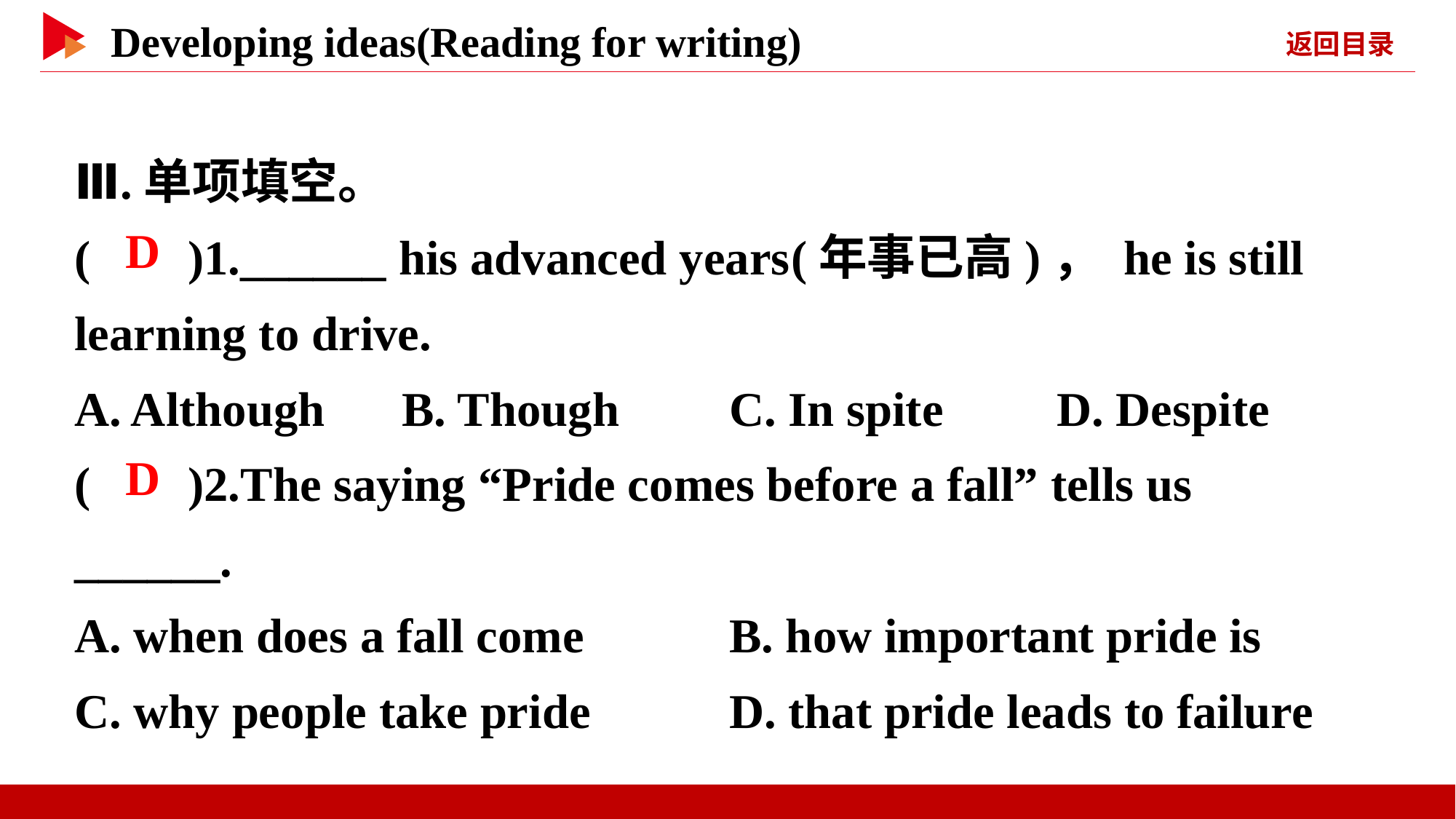

Ⅲ.单项填空。
(        )1.______ his advanced years(年事已高)， he is still learning to drive.
A. Although	B. Though		C. In spite		D. Despite
(        )2.The saying “Pride comes before a fall” tells us ______.
A. when does a fall come		B. how important pride is
C. why people take pride		D. that pride leads to failure
   D
   D